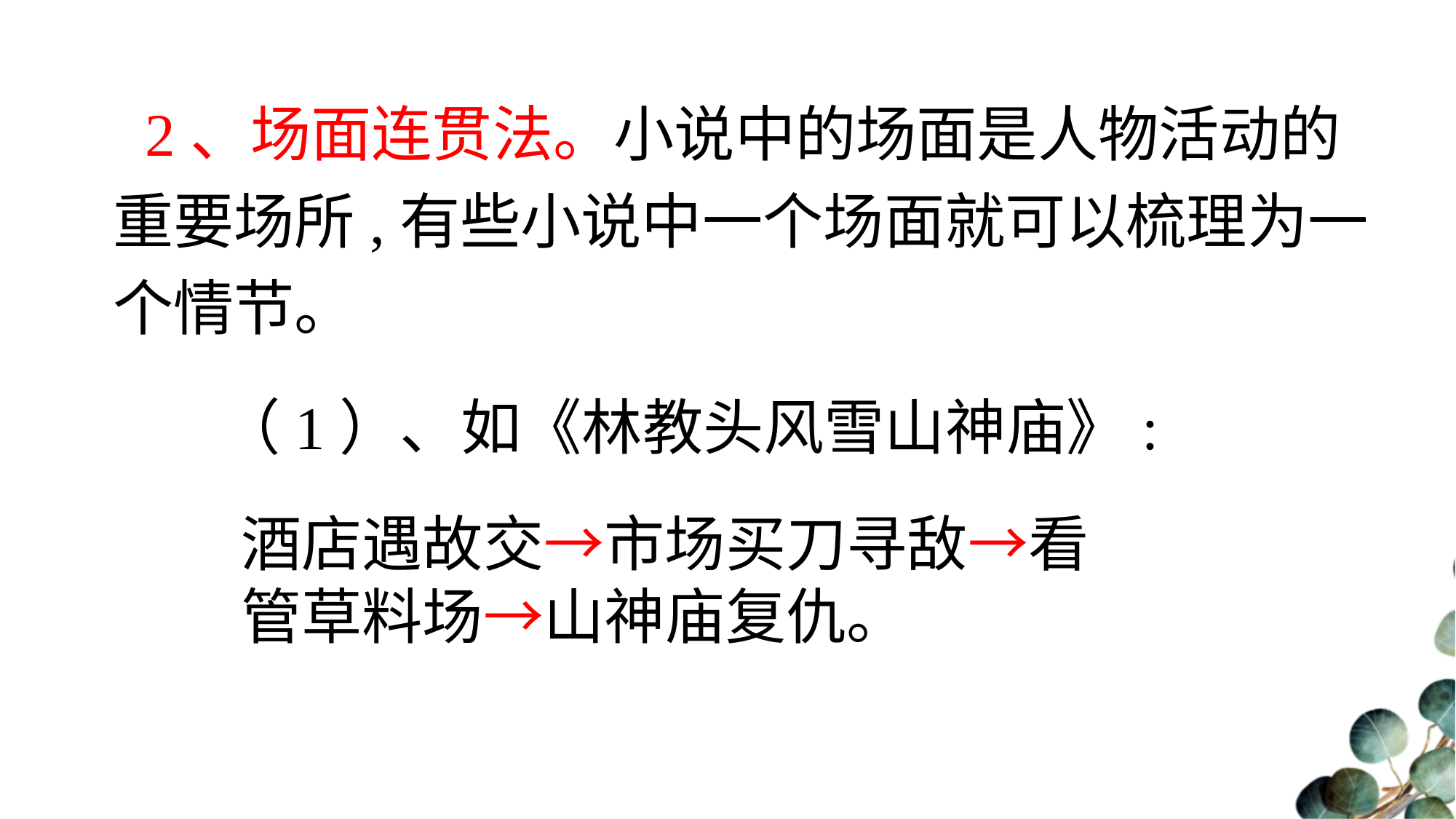

2、场面连贯法。小说中的场面是人物活动的重要场所,有些小说中一个场面就可以梳理为一个情节。
（1）、如《林教头风雪山神庙》:
酒店遇故交→市场买刀寻敌→看管草料场→山神庙复仇。